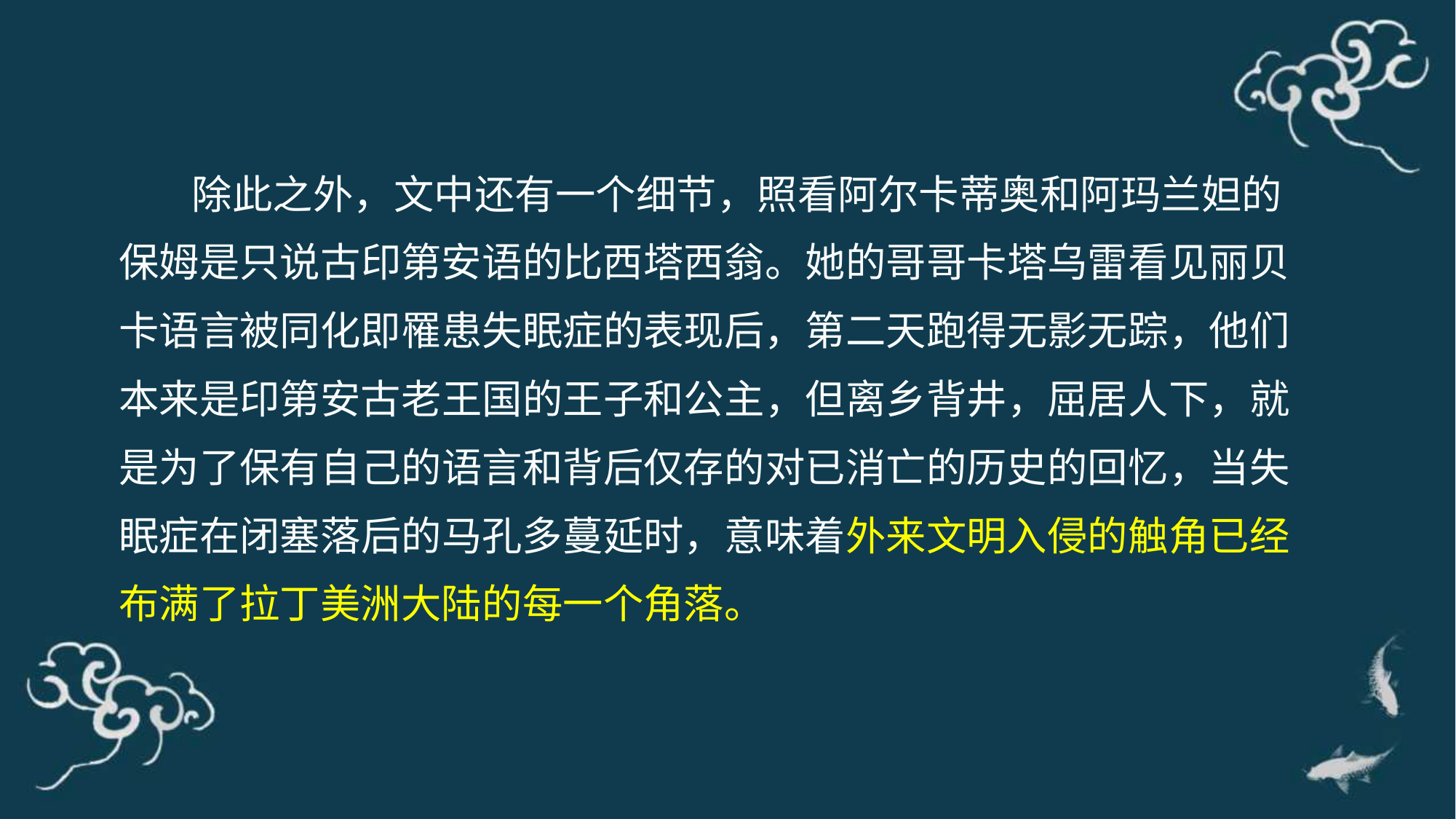

除此之外，文中还有一个细节，照看阿尔卡蒂奥和阿玛兰妲的保姆是只说古印第安语的比西塔西翁。她的哥哥卡塔乌雷看见丽贝卡语言被同化即罹患失眠症的表现后，第二天跑得无影无踪，他们本来是印第安古老王国的王子和公主，但离乡背井，屈居人下，就是为了保有自己的语言和背后仅存的对已消亡的历史的回忆，当失眠症在闭塞落后的马孔多蔓延时，意味着外来文明入侵的触角已经布满了拉丁美洲大陆的每一个角落。